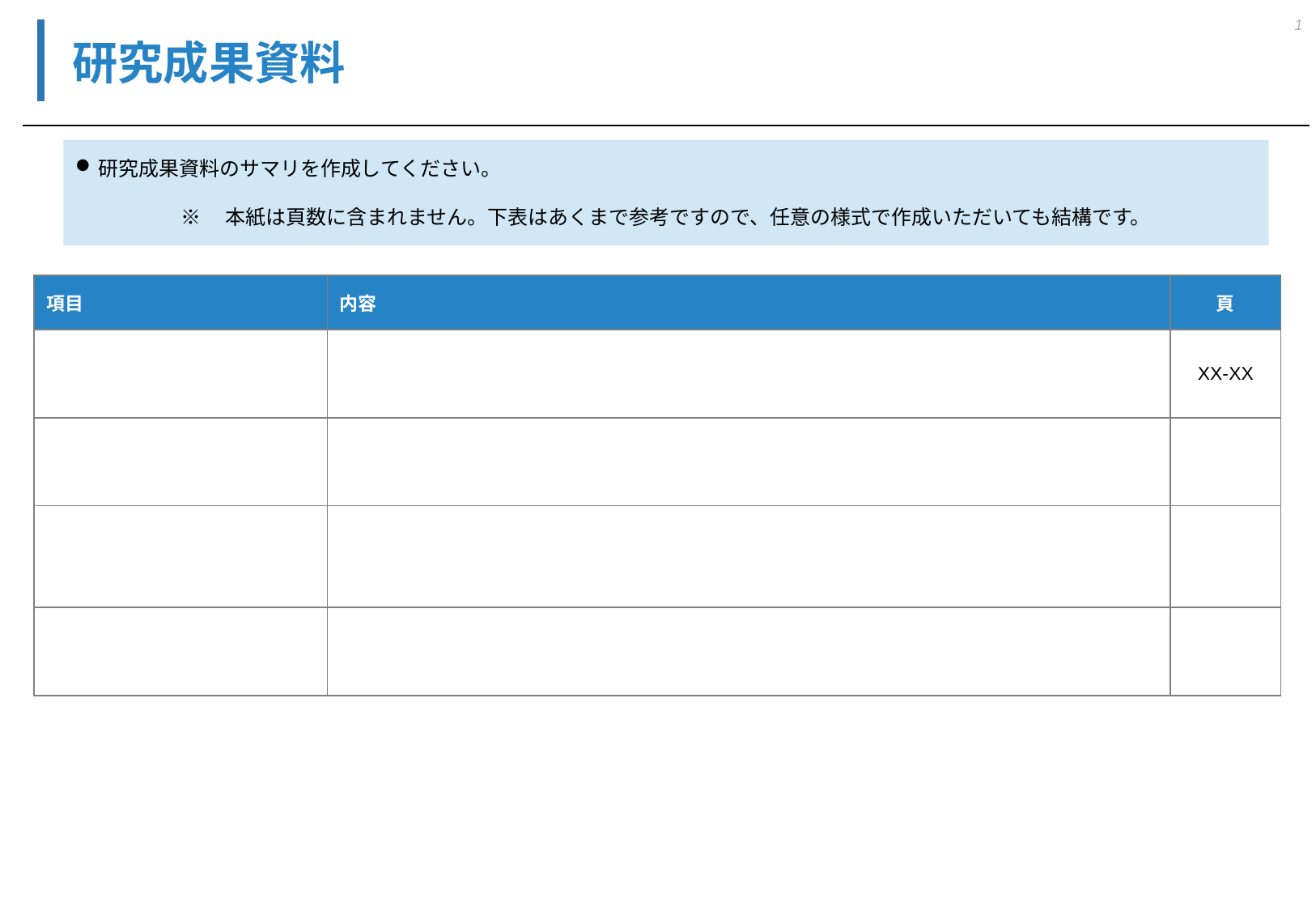

1
# 研究成果資料
研究成果資料のサマリを作成してください。

※　本紙は頁数に含まれません。下表はあくまで参考ですので、任意の様式で作成いただいても結構です。
| 項目 | 内容 | 頁 |
| --- | --- | --- |
|  |  | XX‐XX |
|  |  |  |
|  |  |  |
|  |  |  |